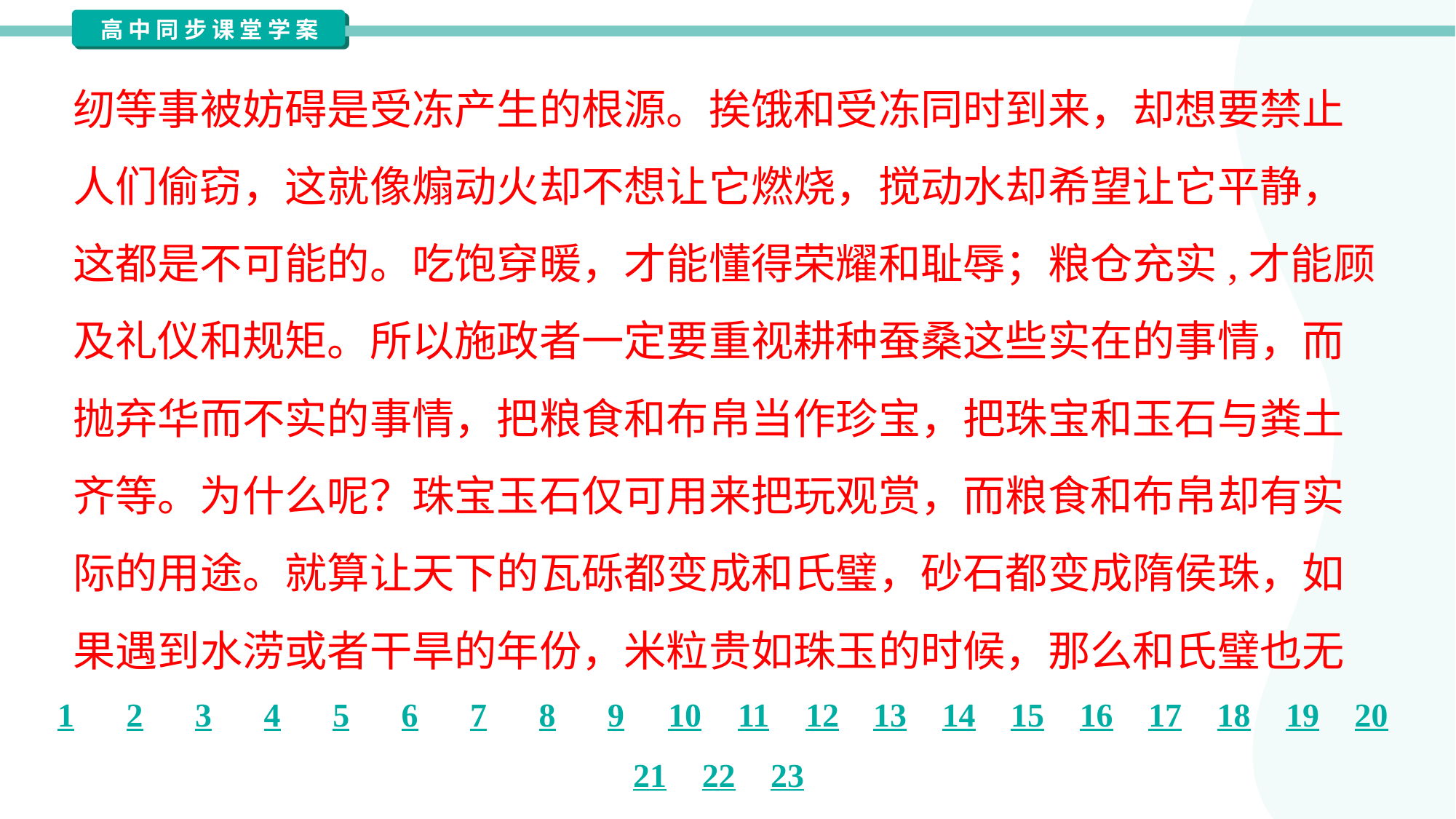

纫等事被妨碍是受冻产生的根源。挨饿和受冻同时到来，却想要禁止
人们偷窃，这就像煽动火却不想让它燃烧，搅动水却希望让它平静，
这都是不可能的。吃饱穿暖，才能懂得荣耀和耻辱；粮仓充实,才能顾
及礼仪和规矩。所以施政者一定要重视耕种蚕桑这些实在的事情，而
抛弃华而不实的事情，把粮食和布帛当作珍宝，把珠宝和玉石与粪土
齐等。为什么呢？珠宝玉石仅可用来把玩观赏，而粮食和布帛却有实
际的用途。就算让天下的瓦砾都变成和氏璧，砂石都变成隋侯珠，如
果遇到水涝或者干旱的年份，米粒贵如珠玉的时候，那么和氏璧也无